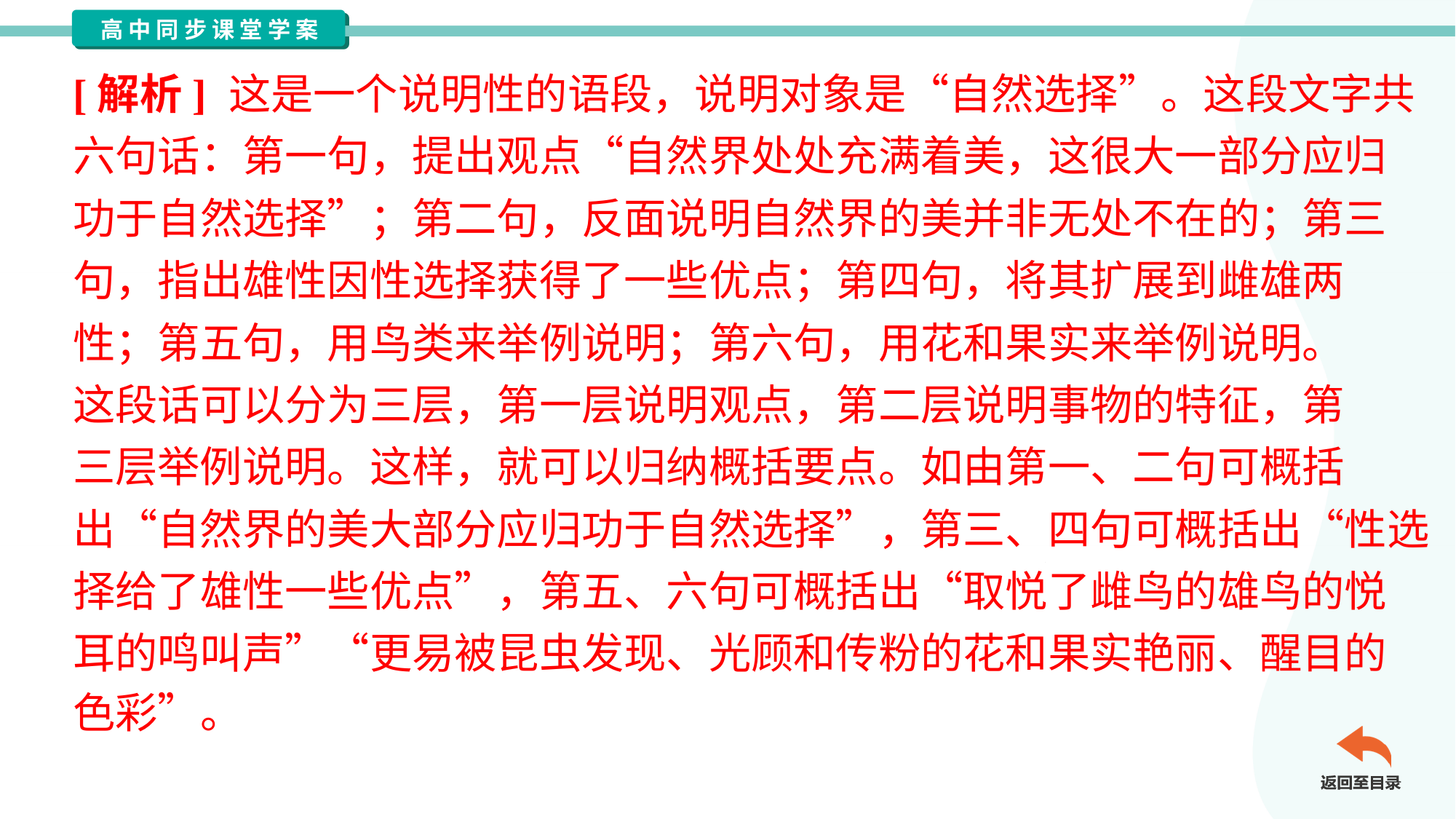

[解析] 这是一个说明性的语段，说明对象是“自然选择”。这段文字共
六句话：第一句，提出观点“自然界处处充满着美，这很大一部分应归
功于自然选择”；第二句，反面说明自然界的美并非无处不在的；第三
句，指出雄性因性选择获得了一些优点；第四句，将其扩展到雌雄两
性；第五句，用鸟类来举例说明；第六句，用花和果实来举例说明。
这段话可以分为三层，第一层说明观点，第二层说明事物的特征，第
三层举例说明。这样，就可以归纳概括要点。如由第一、二句可概括
出“自然界的美大部分应归功于自然选择”，第三、四句可概括出“性选
择给了雄性一些优点”，第五、六句可概括出“取悦了雌鸟的雄鸟的悦
耳的鸣叫声”“更易被昆虫发现、光顾和传粉的花和果实艳丽、醒目的
色彩”。